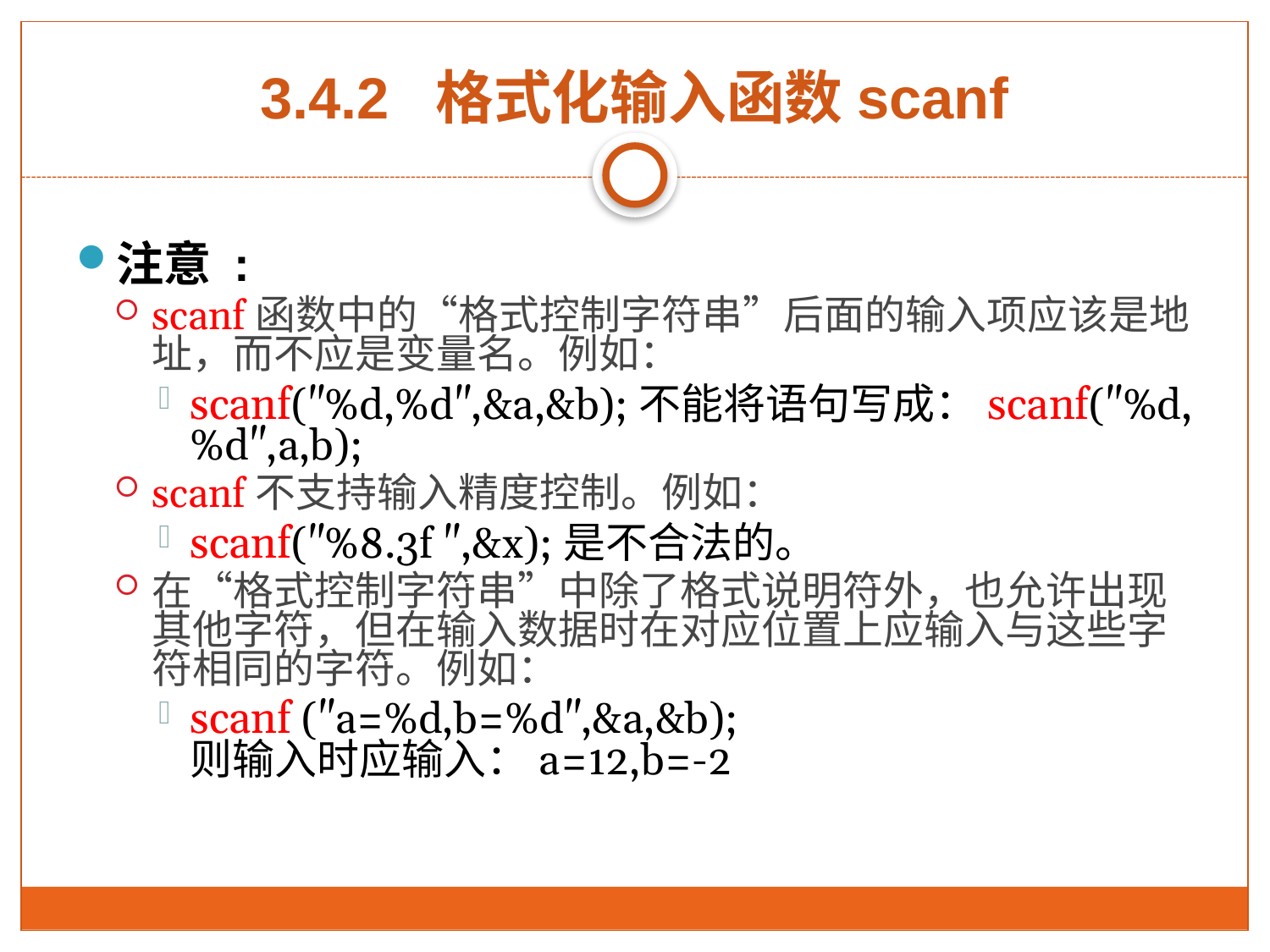

# 3.4.2  格式化输入函数scanf
注意 :
scanf函数中的“格式控制字符串”后面的输入项应该是地址，而不应是变量名。例如：
scanf("%d,%d",&a,&b);不能将语句写成：scanf("%d,%d",a,b);
scanf不支持输入精度控制。例如：
scanf("%8.3f ",&x);是不合法的。
在“格式控制字符串”中除了格式说明符外，也允许出现其他字符，但在输入数据时在对应位置上应输入与这些字符相同的字符。例如：
scanf ("a=%d,b=%d",&a,&b);
则输入时应输入：a=12,b=-2